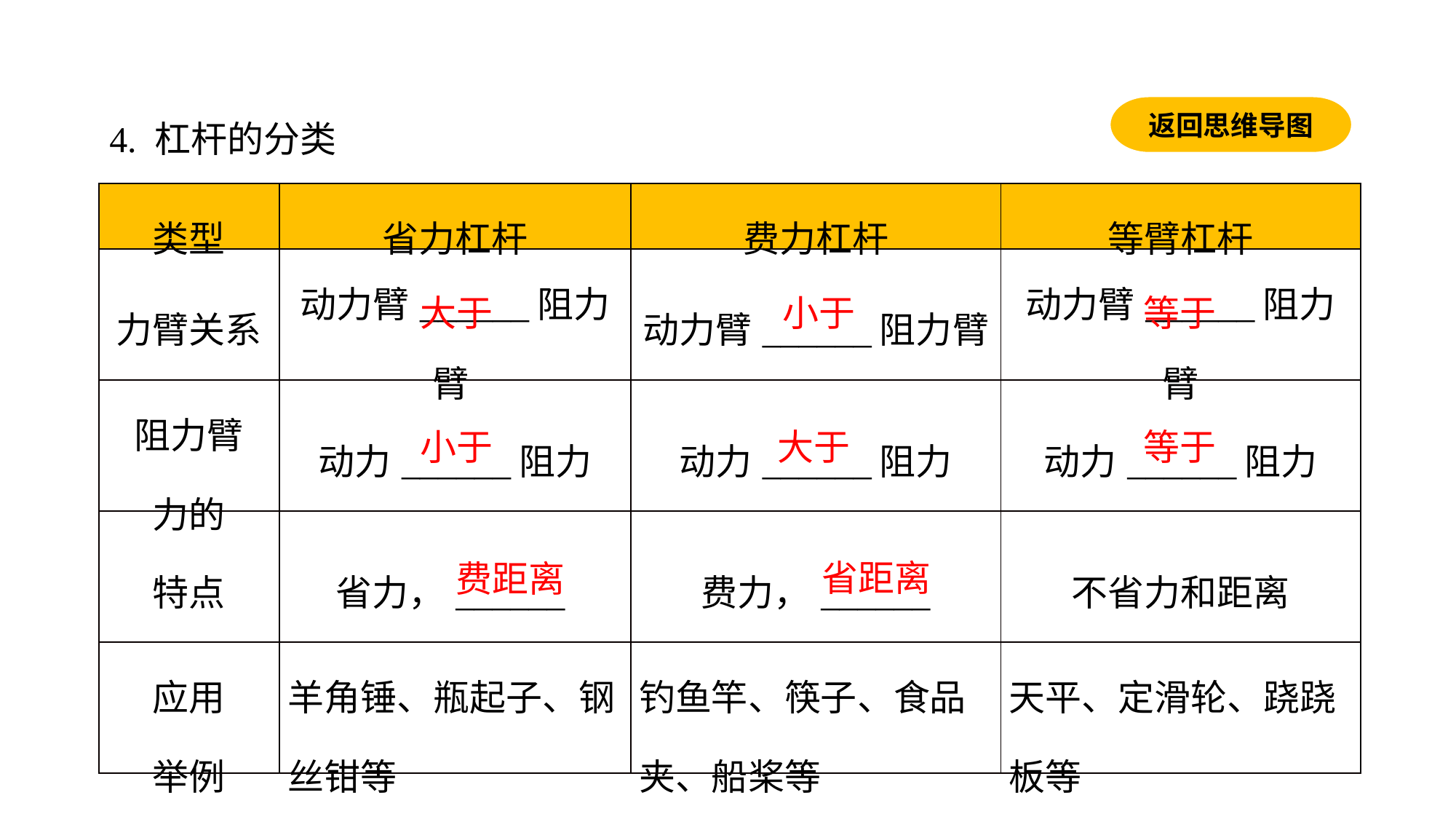

4. 杠杆的分类
返回思维导图
| 类型 | 省力杠杆 | 费力杠杆 | 等臂杠杆 |
| --- | --- | --- | --- |
| 力臂关系 | 动力臂\_\_\_\_\_\_阻力臂 | 动力臂\_\_\_\_\_\_阻力臂 | 动力臂\_\_\_\_\_\_阻力臂 |
| 阻力臂 力的 | 动力\_\_\_\_\_\_阻力 | 动力\_\_\_\_\_\_阻力 | 动力\_\_\_\_\_\_阻力 |
| 特点 | 省力，\_\_\_\_\_\_ | 费力，\_\_\_\_\_\_ | 不省力和距离 |
| 应用 举例 | 羊角锤、瓶起子、钢丝钳等 | 钓鱼竿、筷子、食品夹、船桨等 | 天平、定滑轮、跷跷板等 |
大于
小于
等于
小于
大于
等于
省距离
费距离